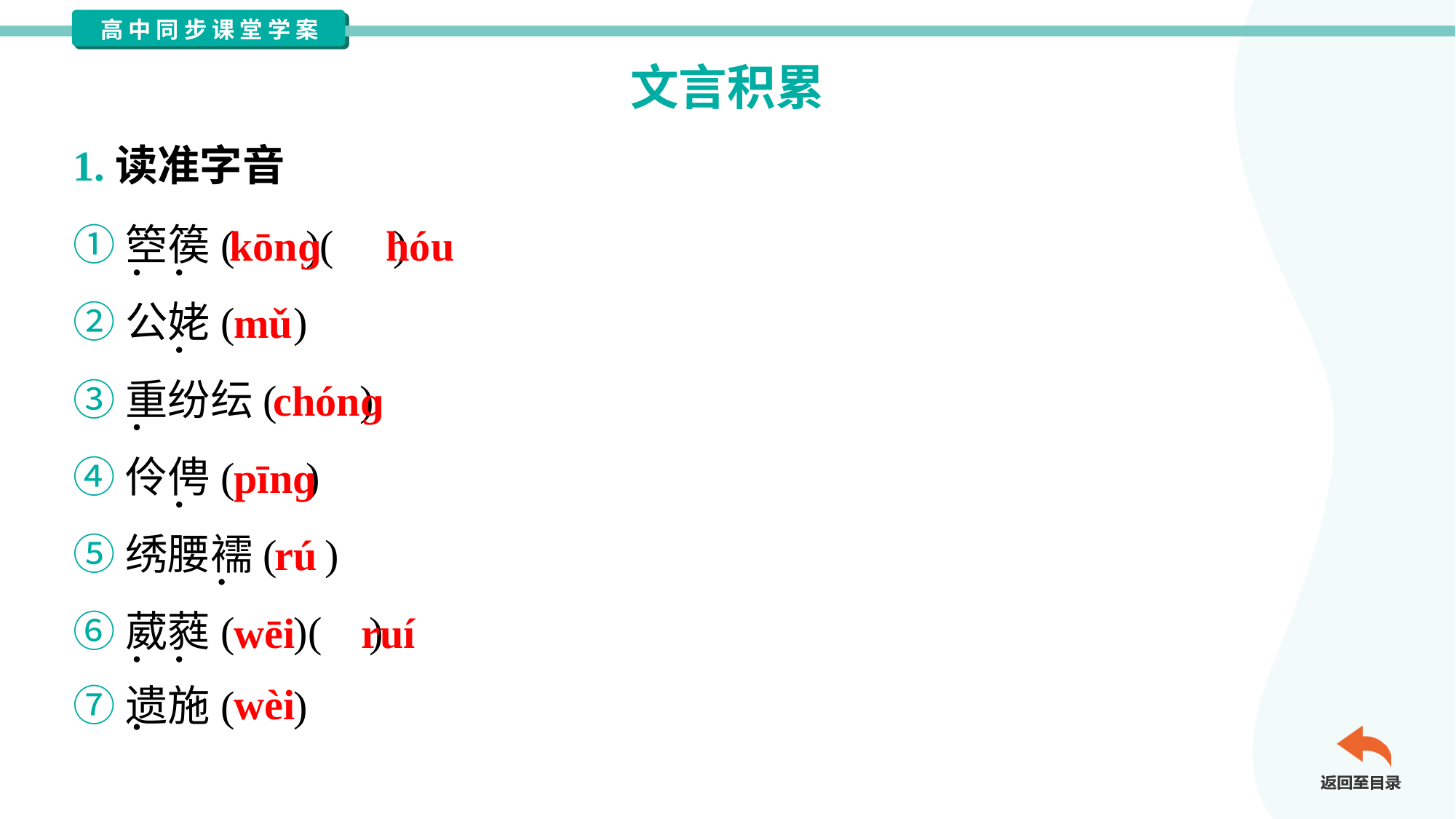

文言积累
1.读准字音
①箜篌(      )(     )
②公姥(     )
③重纷纭(       )
④伶俜(      )
⑤绣腰襦(    )
⑥葳蕤(     )(    )
⑦遗施(     )
kōnɡ
hóu
mǔ

chónɡ

pīnɡ

rú

wēi
ruí

wèi